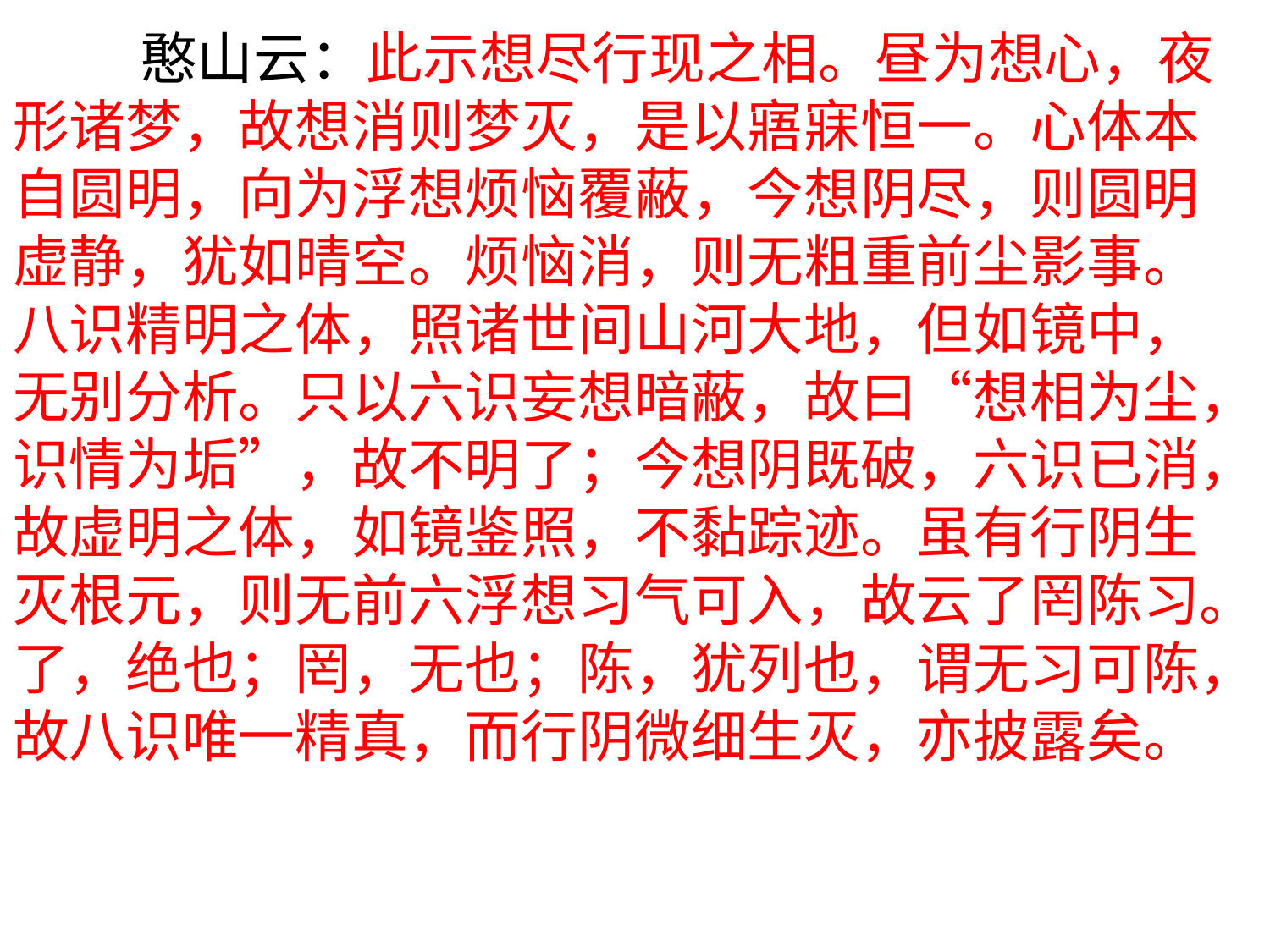

憨山云：此示想尽行现之相。昼为想心，夜形诸梦，故想消则梦灭，是以寤寐恒一。心体本自圆明，向为浮想烦恼覆蔽，今想阴尽，则圆明虚静，犹如晴空。烦恼消，则无粗重前尘影事。八识精明之体，照诸世间山河大地，但如镜中，无别分析。只以六识妄想暗蔽，故曰“想相为尘，识情为垢”，故不明了；今想阴既破，六识已消，故虚明之体，如镜鉴照，不黏踪迹。虽有行阴生灭根元，则无前六浮想习气可入，故云了罔陈习。了，绝也；罔，无也；陈，犹列也，谓无习可陈，故八识唯一精真，而行阴微细生灭，亦披露矣。